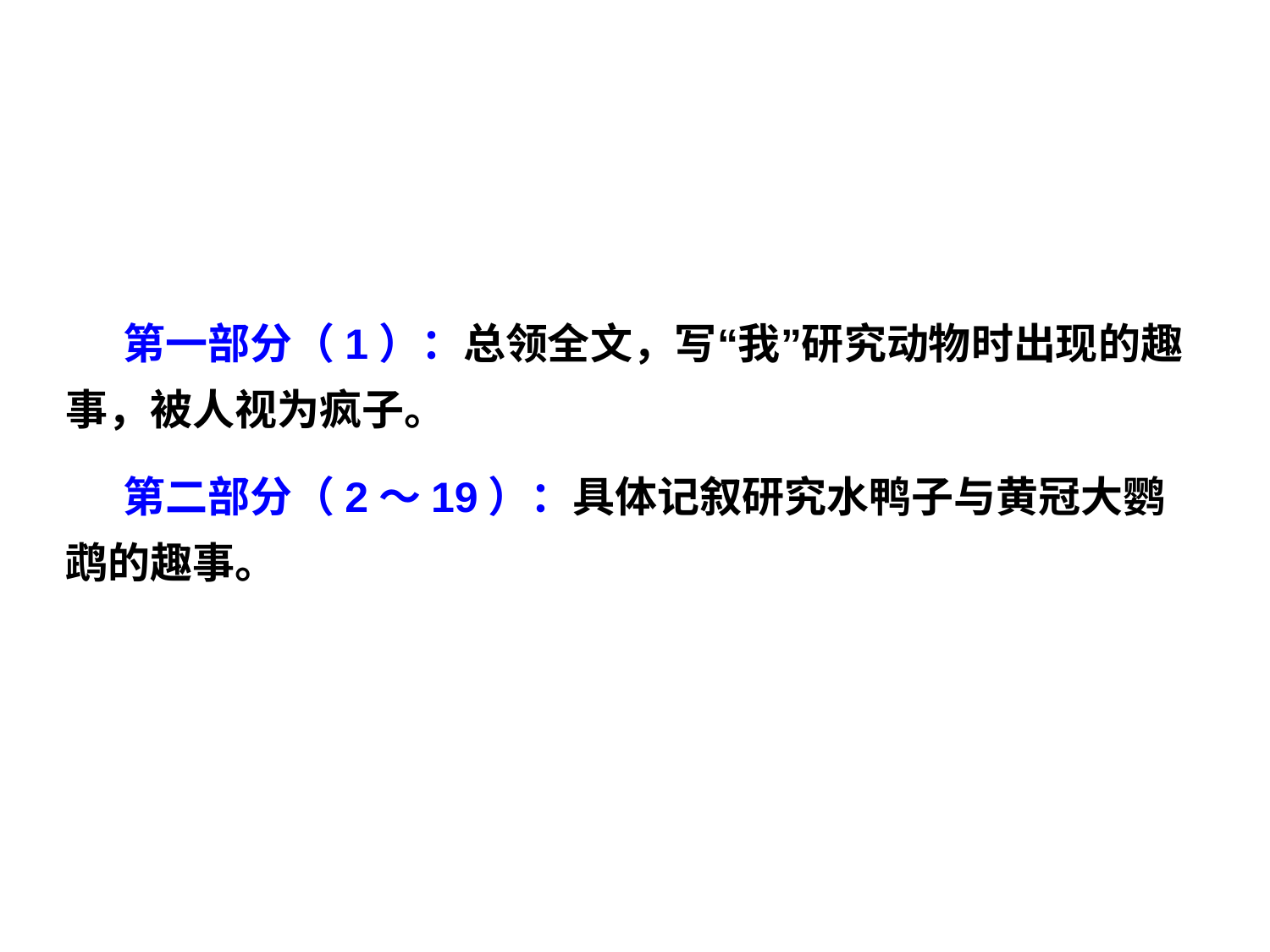

第一部分（1）：总领全文，写“我”研究动物时出现的趣事，被人视为疯子。
    第二部分（2～19）：具体记叙研究水鸭子与黄冠大鹦鹉的趣事。